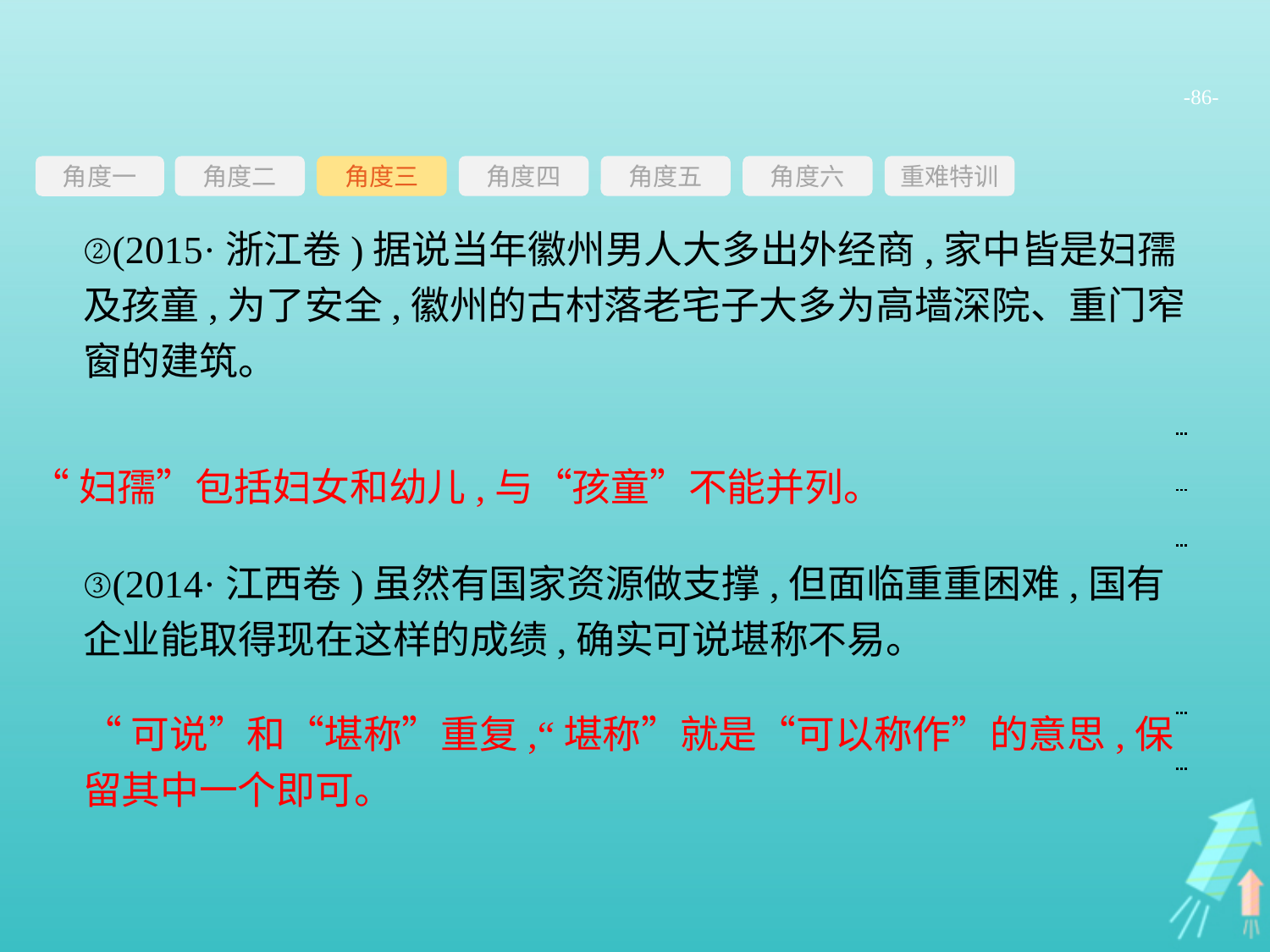

-86-
角度三
角度四
角度五
角度六
重难特训
角度二
角度一
②(2015·浙江卷)据说当年徽州男人大多出外经商,家中皆是妇孺及孩童,为了安全,徽州的古村落老宅子大多为高墙深院、重门窄窗的建筑。

③(2014·江西卷)虽然有国家资源做支撑,但面临重重困难,国有企业能取得现在这样的成绩,确实可说堪称不易。

“妇孺”包括妇女和幼儿,与“孩童”不能并列。
“可说”和“堪称”重复,“堪称”就是“可以称作”的意思,保留其中一个即可。